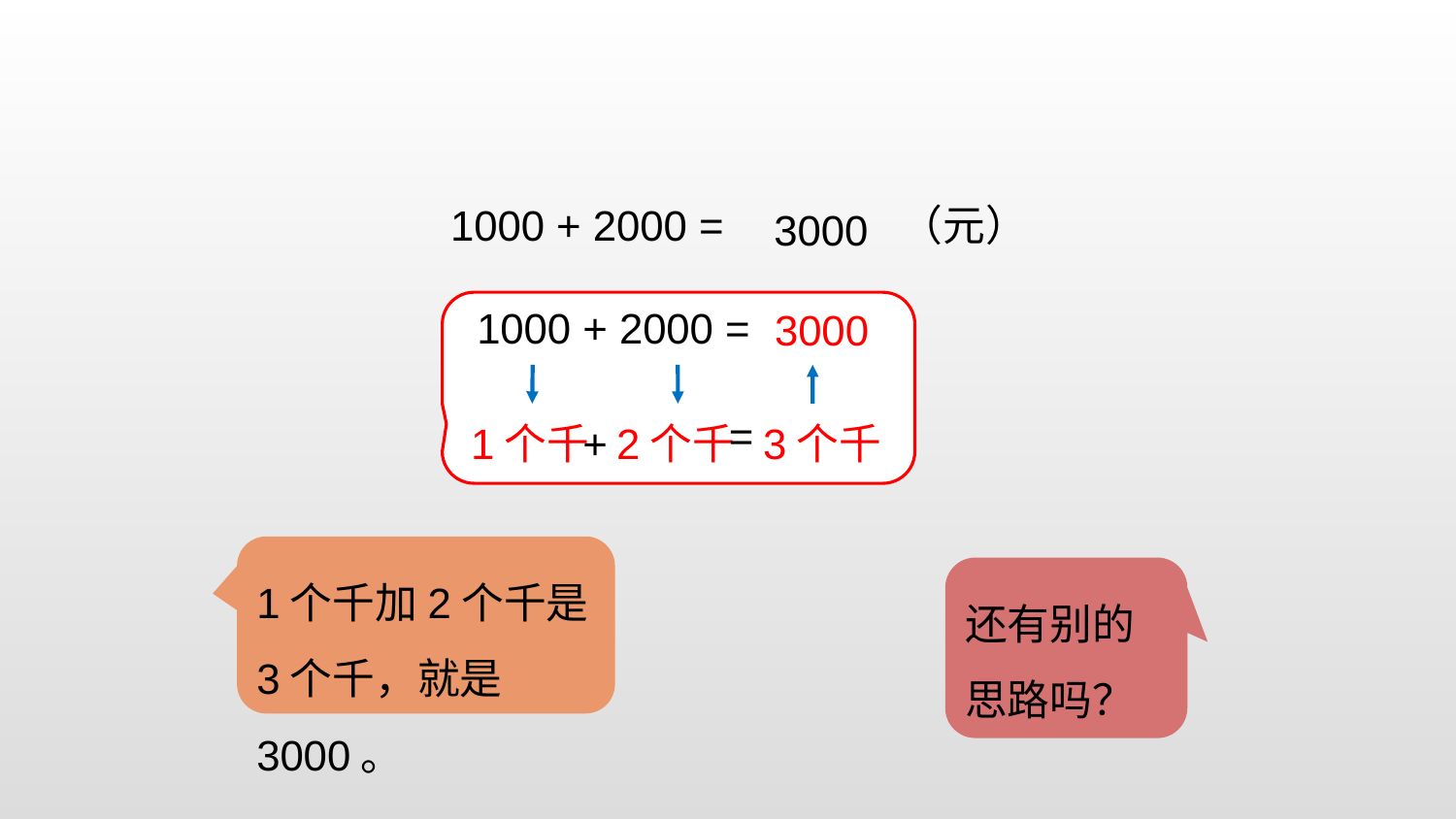

1000 + 2000 =              （元）
3000
3000

1000 + 2000 =

1个千
+
2个千
3个千
=
1个千加2个千是3个千，就是3000。
还有别的思路吗？